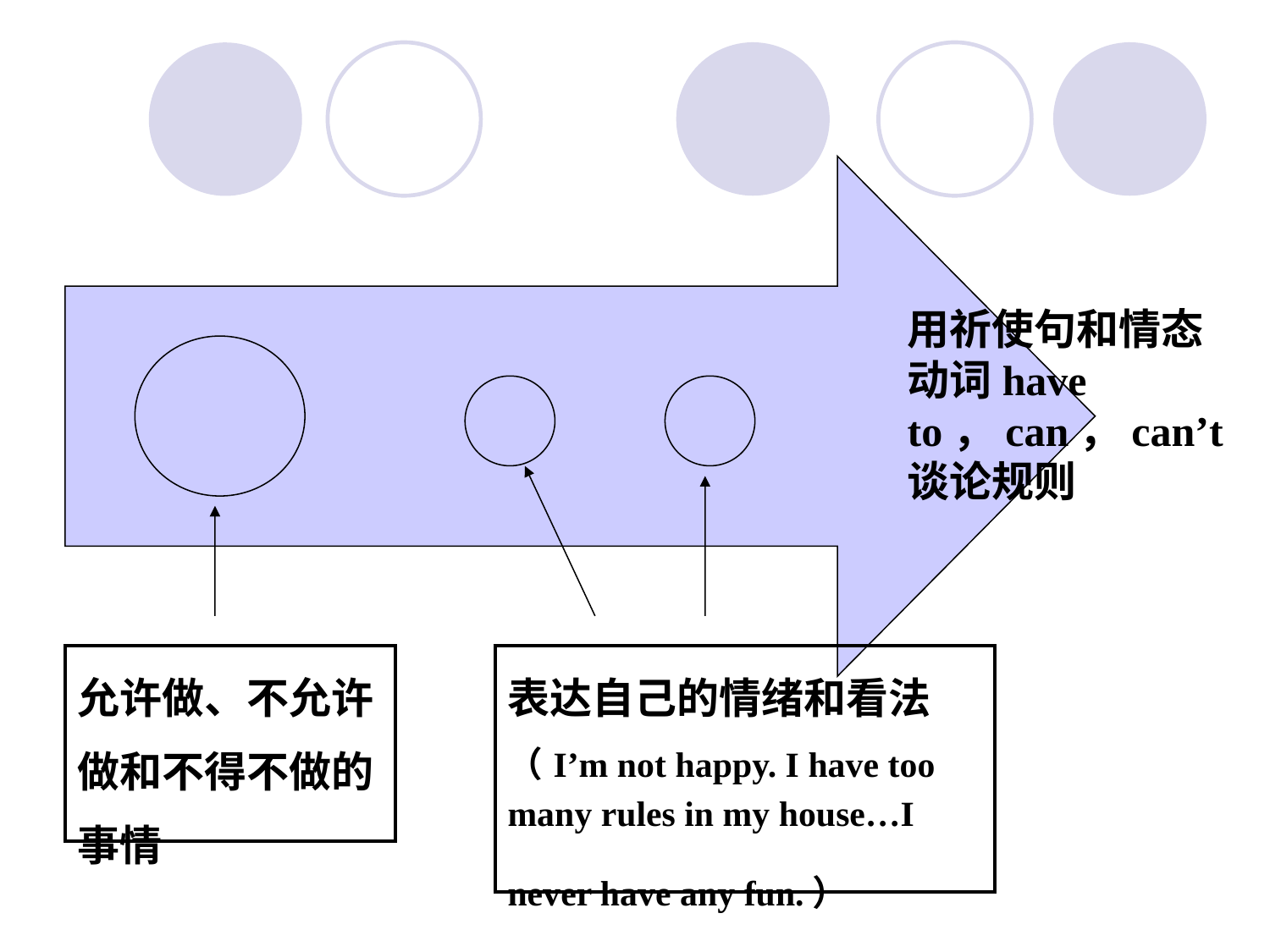

用祈使句和情态动词have to，can，can’t谈论规则

| 允许做、不允许做和不得不做的事情 |
| --- |
| 表达自己的情绪和看法（I’m not happy. I have too many rules in my house…I never have any fun.） |
| --- |